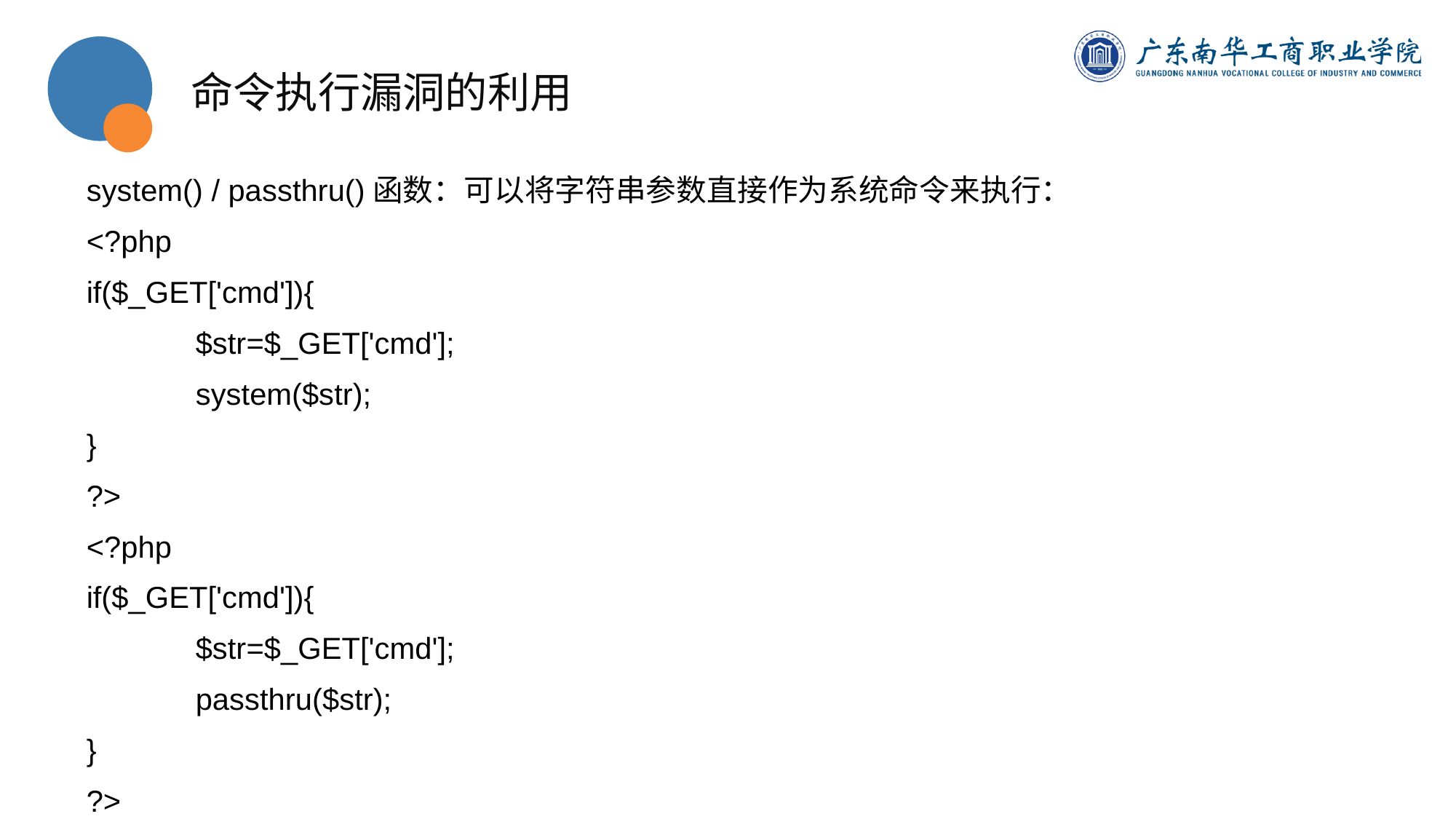

命令执行漏洞的利用

system() / passthru()函数：可以将字符串参数直接作为系统命令来执行：
<?php
if($_GET['cmd']){
	$str=$_GET['cmd'];
	system($str);
}
?>
<?php
if($_GET['cmd']){
	$str=$_GET['cmd'];
	passthru($str);
}
?>